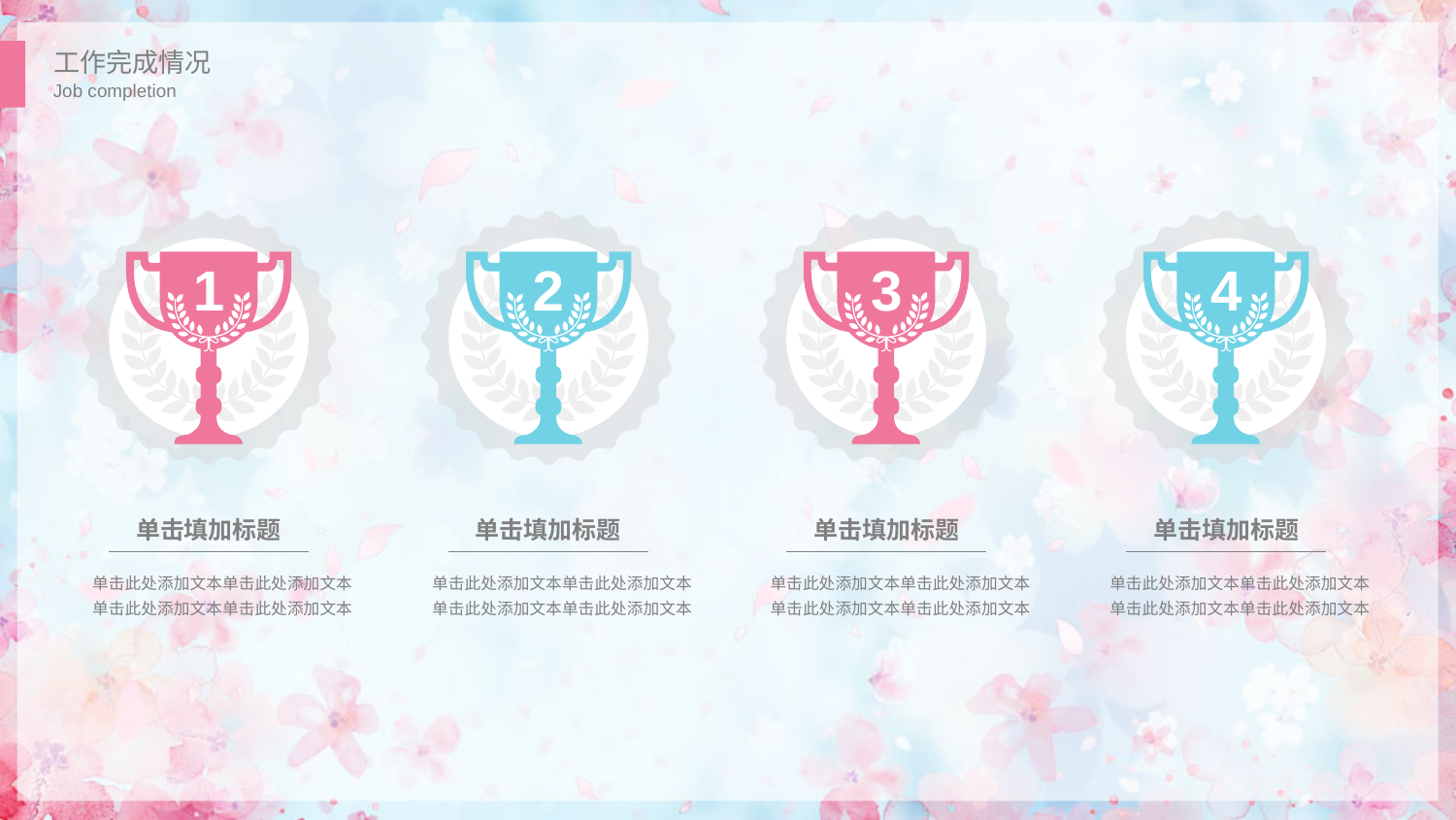

1
2
3
4
单击填加标题
单击填加标题
单击填加标题
单击填加标题
单击此处添加文本单击此处添加文本
单击此处添加文本单击此处添加文本
单击此处添加文本单击此处添加文本
单击此处添加文本单击此处添加文本
单击此处添加文本单击此处添加文本
单击此处添加文本单击此处添加文本
单击此处添加文本单击此处添加文本
单击此处添加文本单击此处添加文本